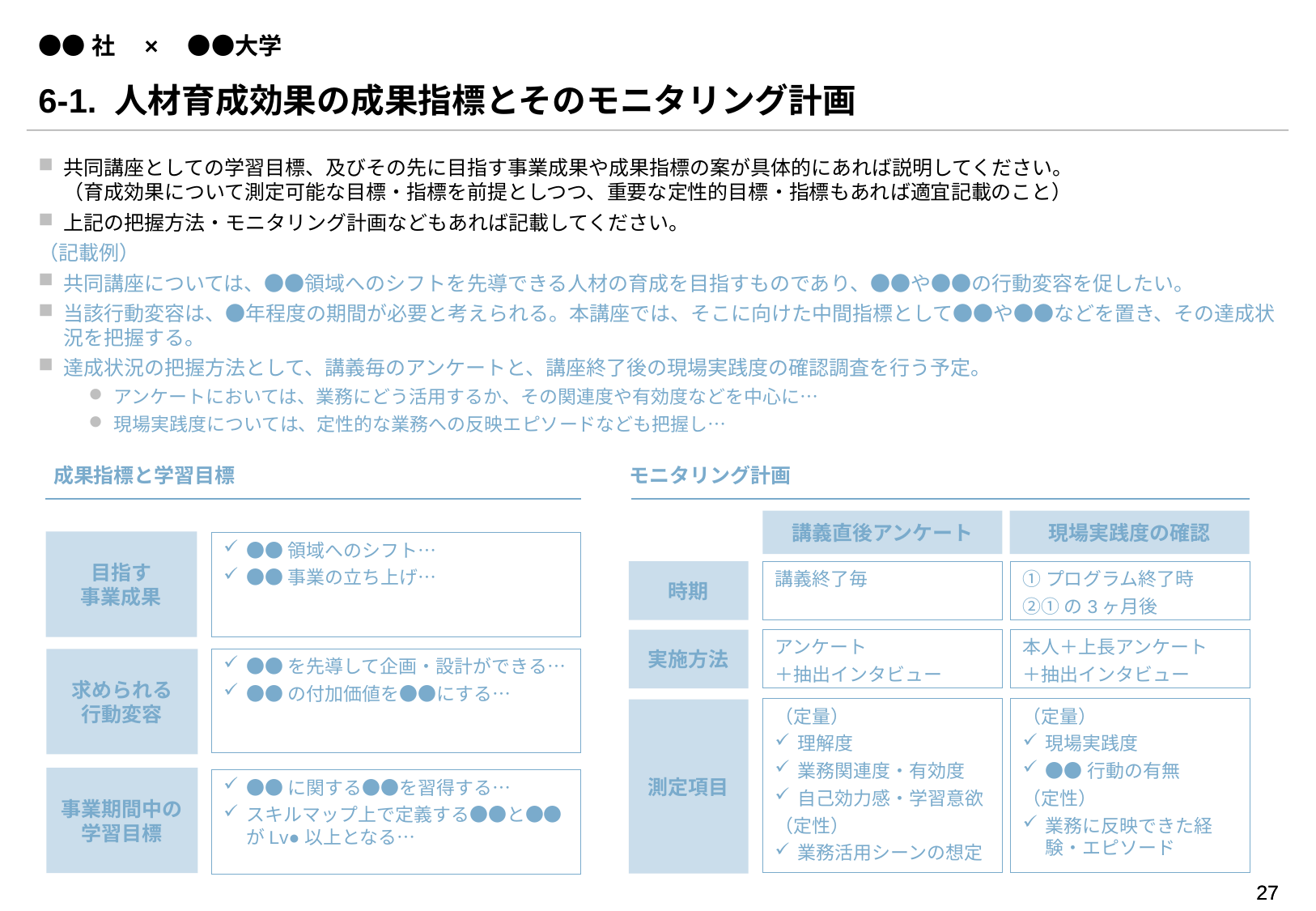

# ●●社　×　●●大学
6-1. 人材育成効果の成果指標とそのモニタリング計画
共同講座としての学習目標、及びその先に目指す事業成果や成果指標の案が具体的にあれば説明してください。
（育成効果について測定可能な目標・指標を前提としつつ、重要な定性的目標・指標もあれば適宜記載のこと）
上記の把握方法・モニタリング計画などもあれば記載してください。
（記載例）
共同講座については、●●領域へのシフトを先導できる人材の育成を目指すものであり、●●や●●の行動変容を促したい。
当該行動変容は、●年程度の期間が必要と考えられる。本講座では、そこに向けた中間指標として●●や●●などを置き、その達成状況を把握する。
達成状況の把握方法として、講義毎のアンケートと、講座終了後の現場実践度の確認調査を行う予定。
アンケートにおいては、業務にどう活用するか、その関連度や有効度などを中心に…
現場実践度については、定性的な業務への反映エピソードなども把握し…
成果指標と学習目標
モニタリング計画
講義直後アンケート
現場実践度の確認
目指す
事業成果
●●領域へのシフト…
●●事業の立ち上げ…
時期
講義終了毎
①プログラム終了時
②①の3ヶ月後
アンケート
＋抽出インタビュー
本人＋上長アンケート
＋抽出インタビュー
実施方法
求められる
行動変容
●●を先導して企画・設計ができる…
●●の付加価値を●●にする…
（定量）
理解度
業務関連度・有効度
自己効力感・学習意欲
（定性）
業務活用シーンの想定
（定量）
現場実践度
●●行動の有無
（定性）
業務に反映できた経験・エピソード
測定項目
事業期間中の
学習目標
●●に関する●●を習得する…
スキルマップ上で定義する●●と●●がLv●以上となる…